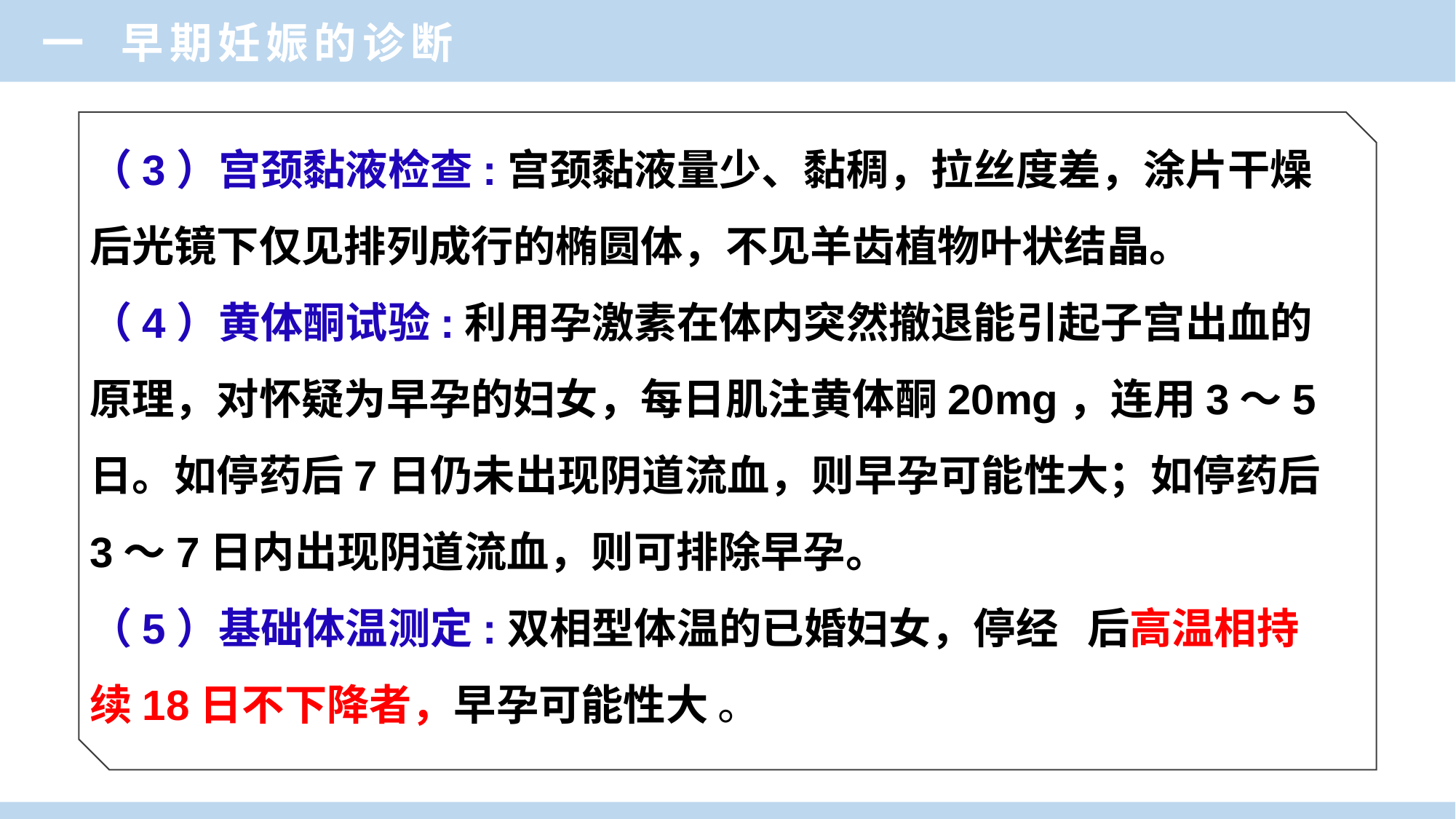

一  早期妊娠的诊断
（3）宫颈黏液检查:宫颈黏液量少、黏稠，拉丝度差，涂片干燥后光镜下仅见排列成行的椭圆体，不见羊齿植物叶状结晶。
（4）黄体酮试验:利用孕激素在体内突然撤退能引起子宫出血的原理，对怀疑为早孕的妇女，每日肌注黄体酮20mg，连用3～5日。如停药后7日仍未出现阴道流血，则早孕可能性大；如停药后3～7日内出现阴道流血，则可排除早孕。
（5）基础体温测定:双相型体温的已婚妇女，停经   后高温相持续18日不下降者，早孕可能性大 。